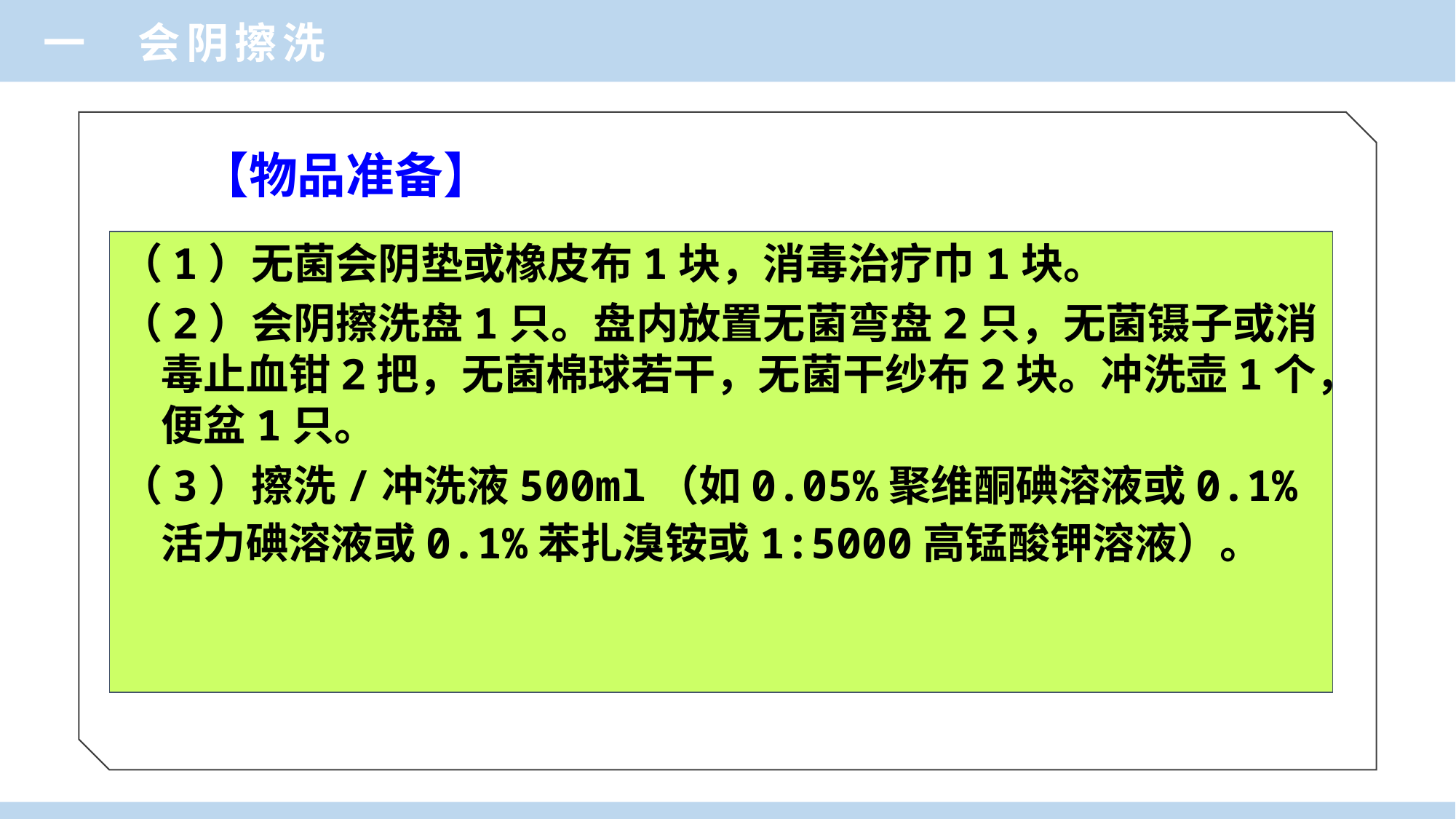

一   会阴擦洗

 【物品准备】
（1）无菌会阴垫或橡皮布1块，消毒治疗巾1块。
（2）会阴擦洗盘1只。盘内放置无菌弯盘2只，无菌镊子或消毒止血钳2把，无菌棉球若干，无菌干纱布2块。冲洗壶1个，便盆1只。
（3）擦洗/冲洗液500ml（如0.05%聚维酮碘溶液或0.1%活力碘溶液或0.1%苯扎溴铵或1:5000高锰酸钾溶液）。